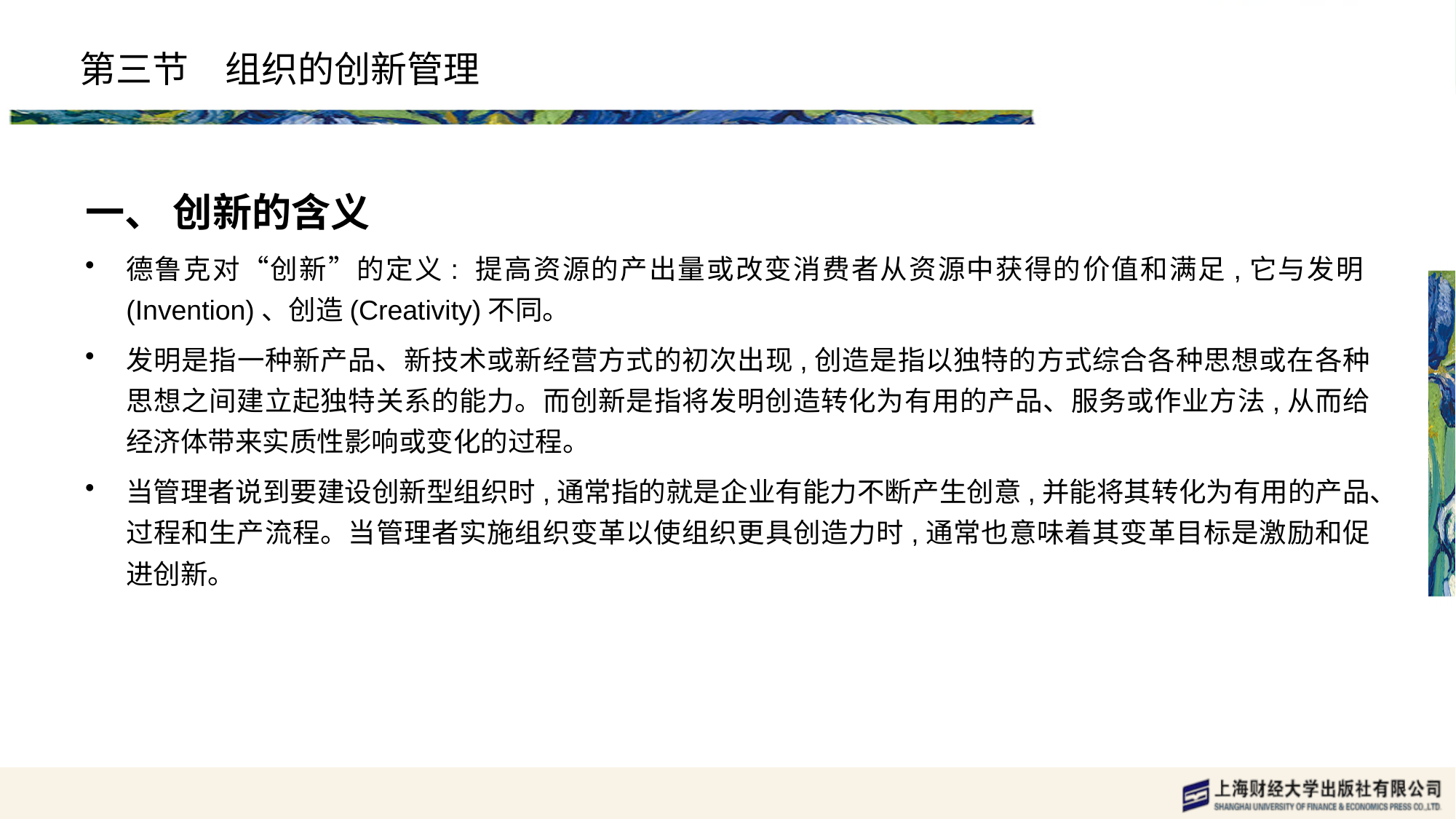

# 第三节　组织的创新管理
一、 创新的含义
德鲁克对“创新”的定义: 提高资源的产出量或改变消费者从资源中获得的价值和满足,它与发明(Invention)、创造(Creativity)不同。
发明是指一种新产品、新技术或新经营方式的初次出现,创造是指以独特的方式综合各种思想或在各种思想之间建立起独特关系的能力。而创新是指将发明创造转化为有用的产品、服务或作业方法,从而给经济体带来实质性影响或变化的过程。
当管理者说到要建设创新型组织时,通常指的就是企业有能力不断产生创意,并能将其转化为有用的产品、过程和生产流程。当管理者实施组织变革以使组织更具创造力时,通常也意味着其变革目标是激励和促进创新。